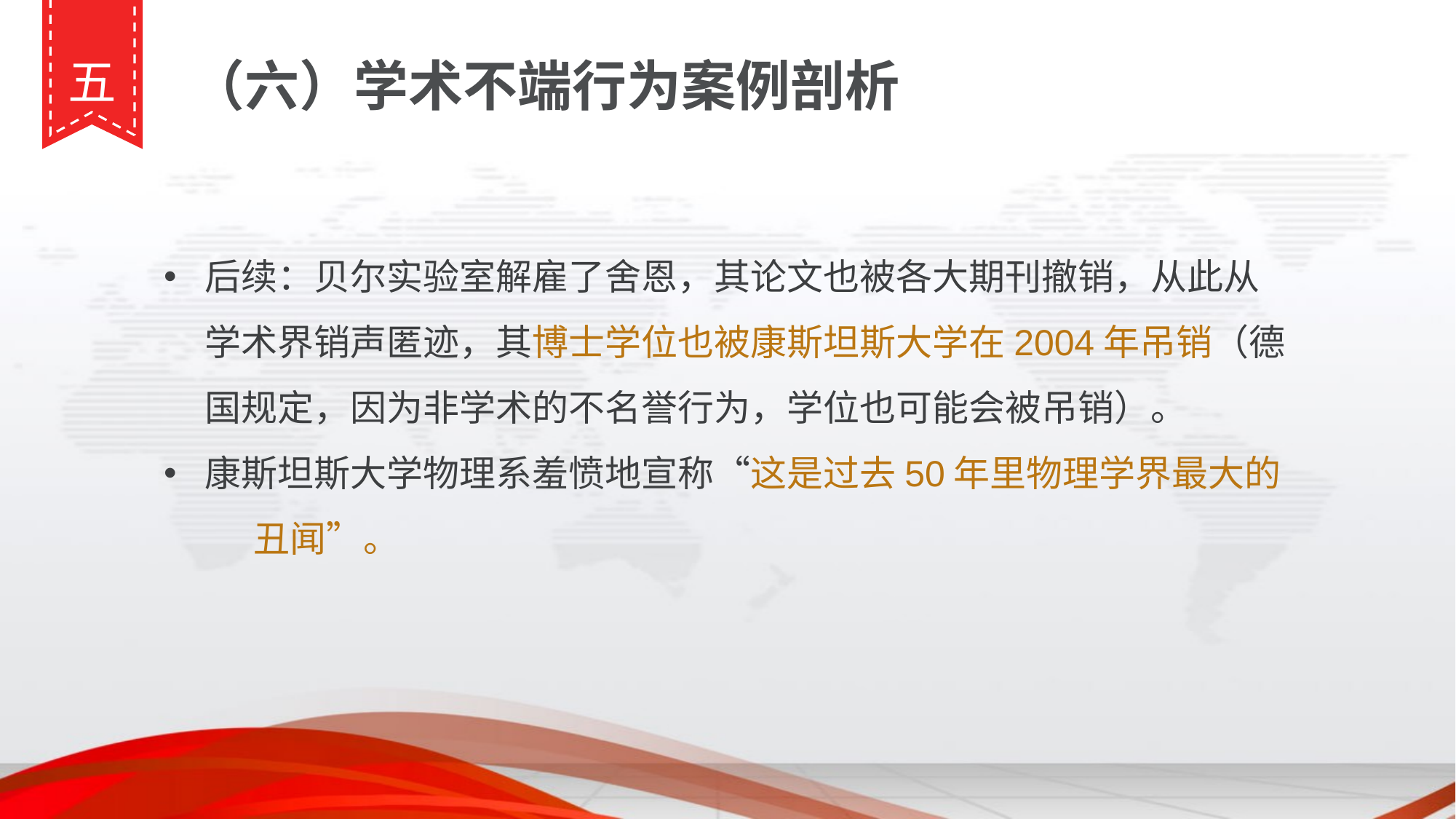

五
（六）学术不端行为案例剖析
后续：贝尔实验室解雇了舍恩，其论文也被各大期刊撤销，从此从学术界销声匿迹，其博士学位也被康斯坦斯大学在2004年吊销（德国规定，因为非学术的不名誉行为，学位也可能会被吊销）。
康斯坦斯大学物理系羞愤地宣称“这是过去50年里物理学界最大的       丑闻”。